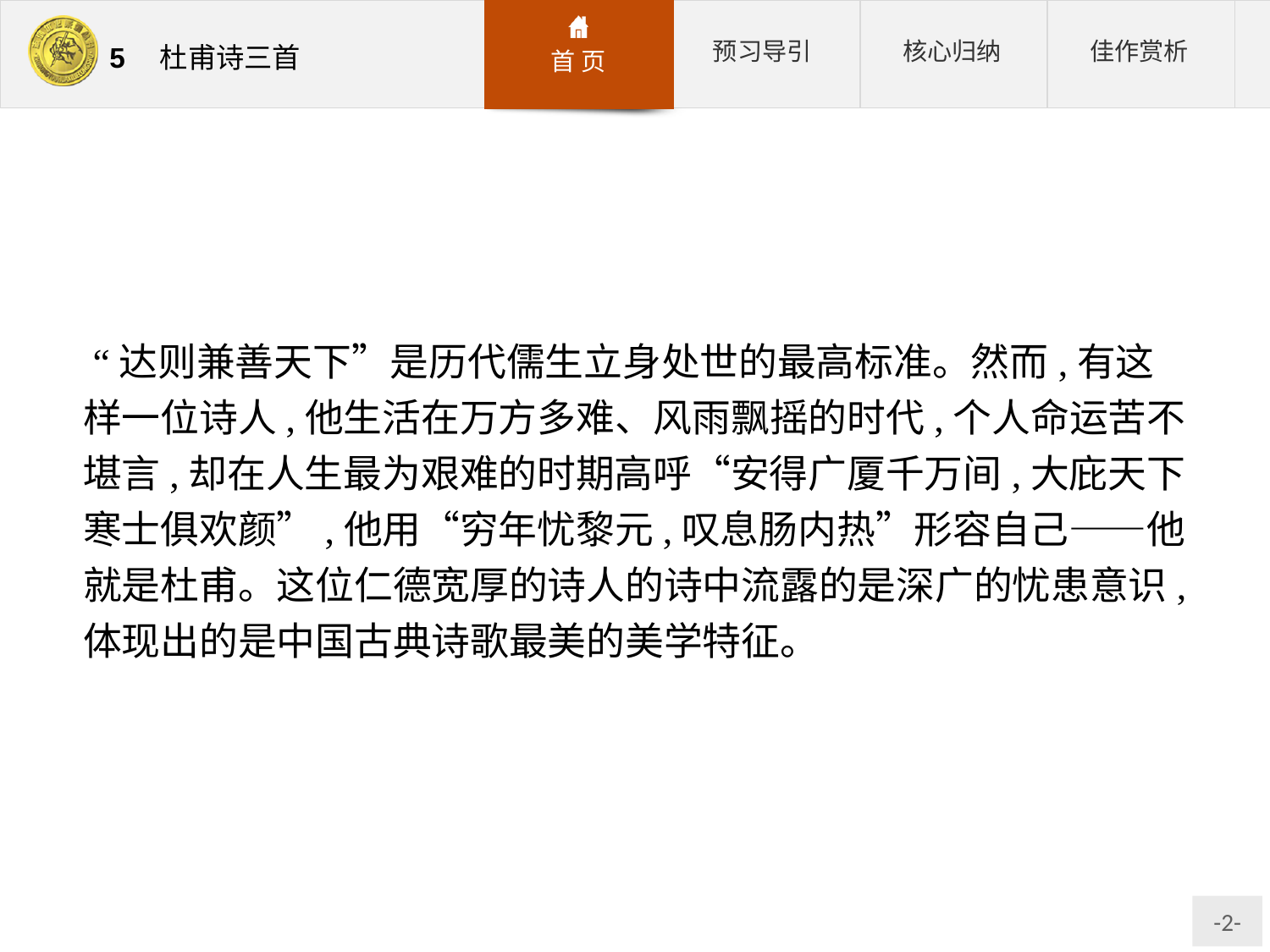

“达则兼善天下”是历代儒生立身处世的最高标准。然而,有这样一位诗人,他生活在万方多难、风雨飘摇的时代,个人命运苦不堪言,却在人生最为艰难的时期高呼“安得广厦千万间,大庇天下寒士俱欢颜”,他用“穷年忧黎元,叹息肠内热”形容自己——他就是杜甫。这位仁德宽厚的诗人的诗中流露的是深广的忧患意识,体现出的是中国古典诗歌最美的美学特征。